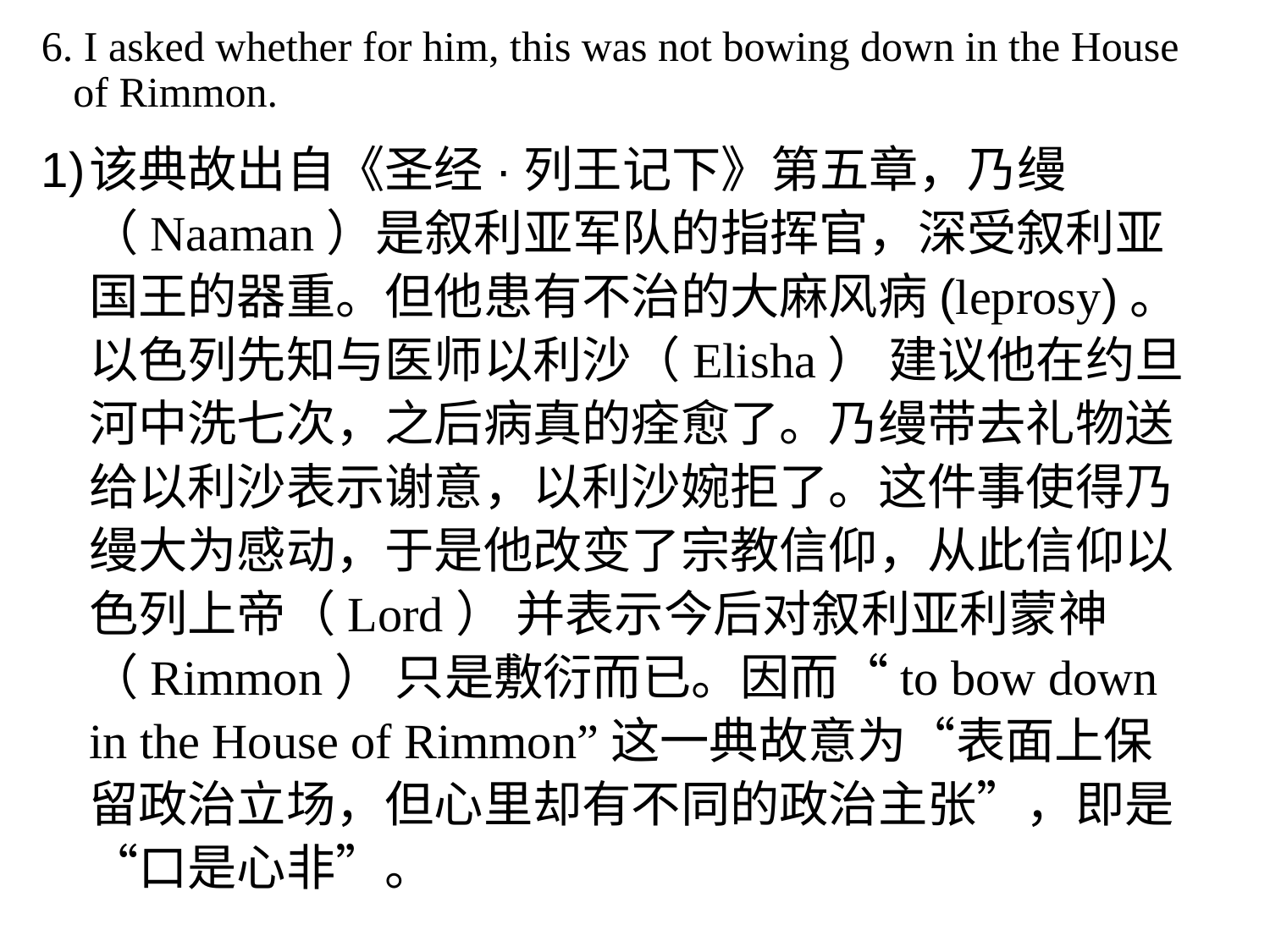

6. I asked whether for him, this was not bowing down in the House of Rimmon.
该典故出自《圣经·列王记下》第五章，乃缦（Naaman）是叙利亚军队的指挥官，深受叙利亚国王的器重。但他患有不治的大麻风病(leprosy)。以色列先知与医师以利沙（Elisha） 建议他在约旦河中洗七次，之后病真的痊愈了。乃缦带去礼物送给以利沙表示谢意，以利沙婉拒了。这件事使得乃缦大为感动，于是他改变了宗教信仰，从此信仰以色列上帝（Lord） 并表示今后对叙利亚利蒙神（Rimmon） 只是敷衍而已。因而“to bow down in the House of Rimmon”这一典故意为“表面上保留政治立场，但心里却有不同的政治主张”，即是“口是心非”。